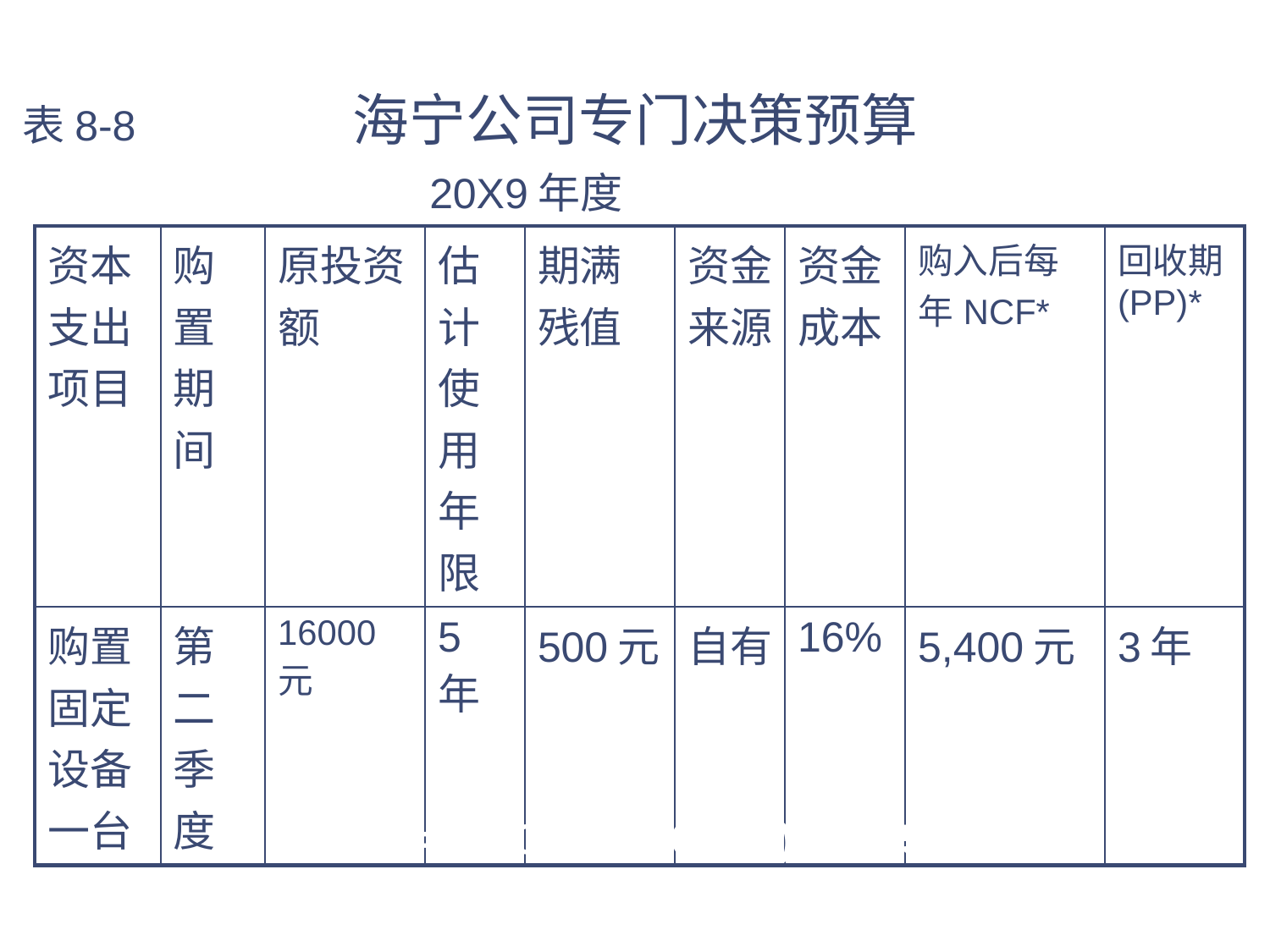

# 表8-8             海宁公司专门决策预算 20X9年度
| 资本支出项目 | 购置期间 | 原投资额 | 估计使用年限 | 期满残值 | 资金来源 | 资金成本 | 购入后每年NCF\* | 回收期(PP)\* |
| --- | --- | --- | --- | --- | --- | --- | --- | --- |
| 购置固定设备一台 | 第二季度 | 16000元 | 5年 | 500元 | 自有 | 16% | 5,400元 | 3年 |
*NCF = 2300+(16000-500) / 5 = 5400元
 ** PP= 16,000 / 5,400 = 3年